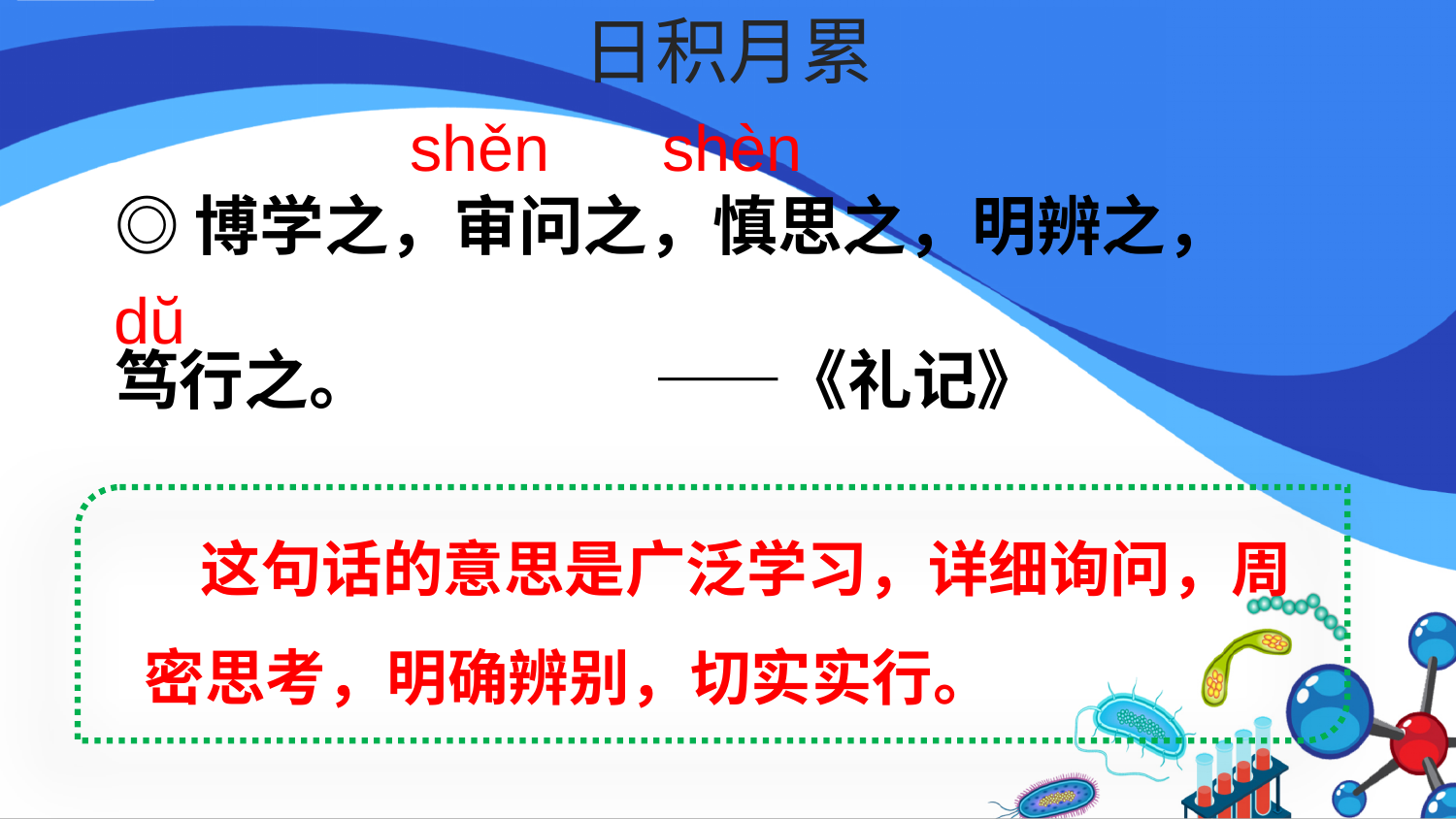

# 日积月累
shěn
shèn
◎博学之，审问之，慎思之，明辨之，

笃行之。                   ——《礼记》
dŭ

   这句话的意思是广泛学习，详细询问，周密思考，明确辨别，切实实行。